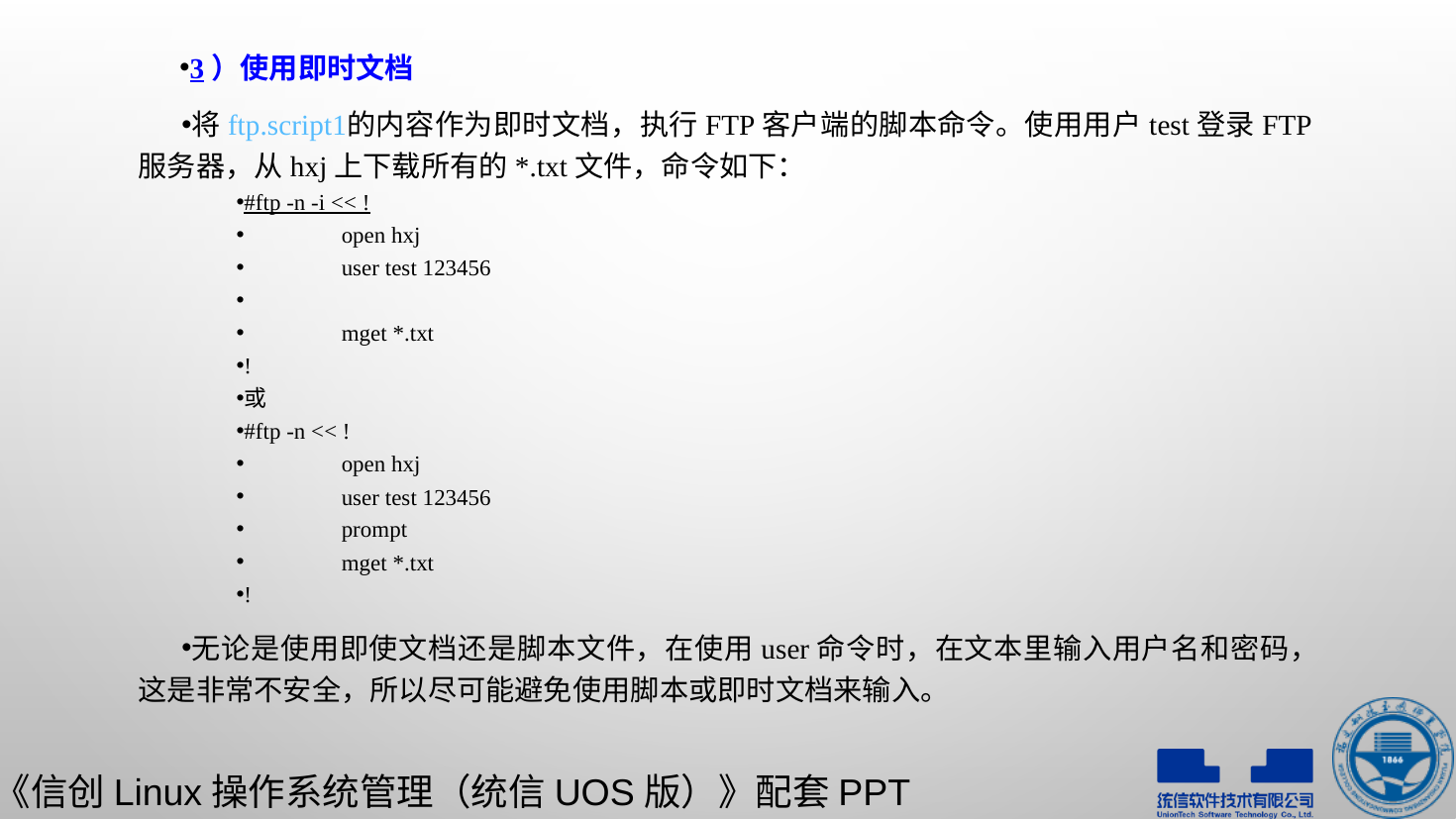

3）使用即时文档
将ftp.script1的内容作为即时文档，执行FTP客户端的脚本命令。使用用户test登录FTP服务器，从hxj上下载所有的*.txt文件，命令如下：
#ftp -n -i << !
	open hxj
	user test 123456

	mget *.txt
!
或
#ftp -n << !
	open hxj
	user test 123456
	prompt
	mget *.txt
!
无论是使用即使文档还是脚本文件，在使用user命令时，在文本里输入用户名和密码，这是非常不安全，所以尽可能避免使用脚本或即时文档来输入。